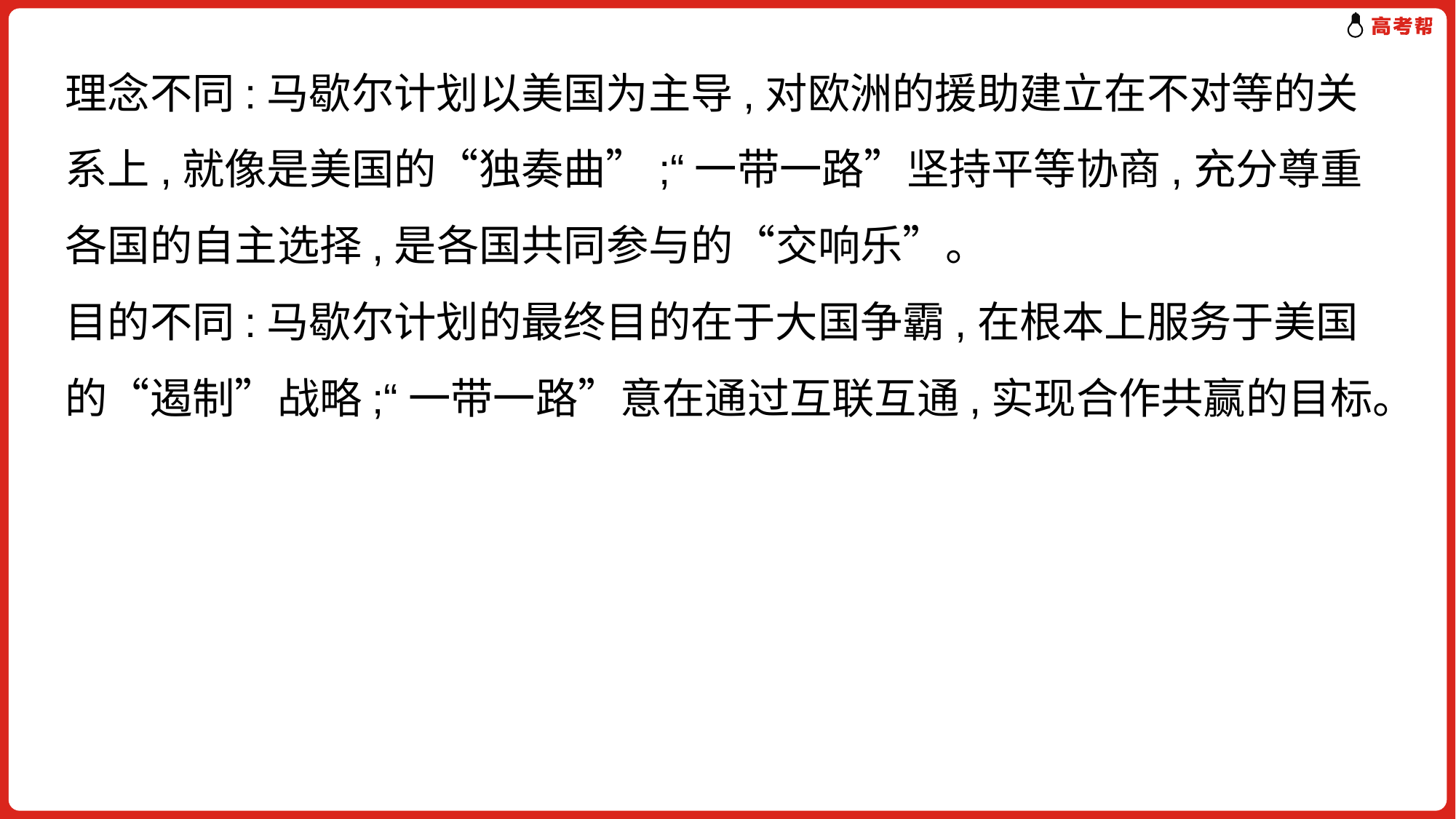

理念不同:马歇尔计划以美国为主导,对欧洲的援助建立在不对等的关系上,就像是美国的“独奏曲”;“一带一路”坚持平等协商,充分尊重各国的自主选择,是各国共同参与的“交响乐”。
目的不同:马歇尔计划的最终目的在于大国争霸,在根本上服务于美国的“遏制”战略;“一带一路”意在通过互联互通,实现合作共赢的目标。